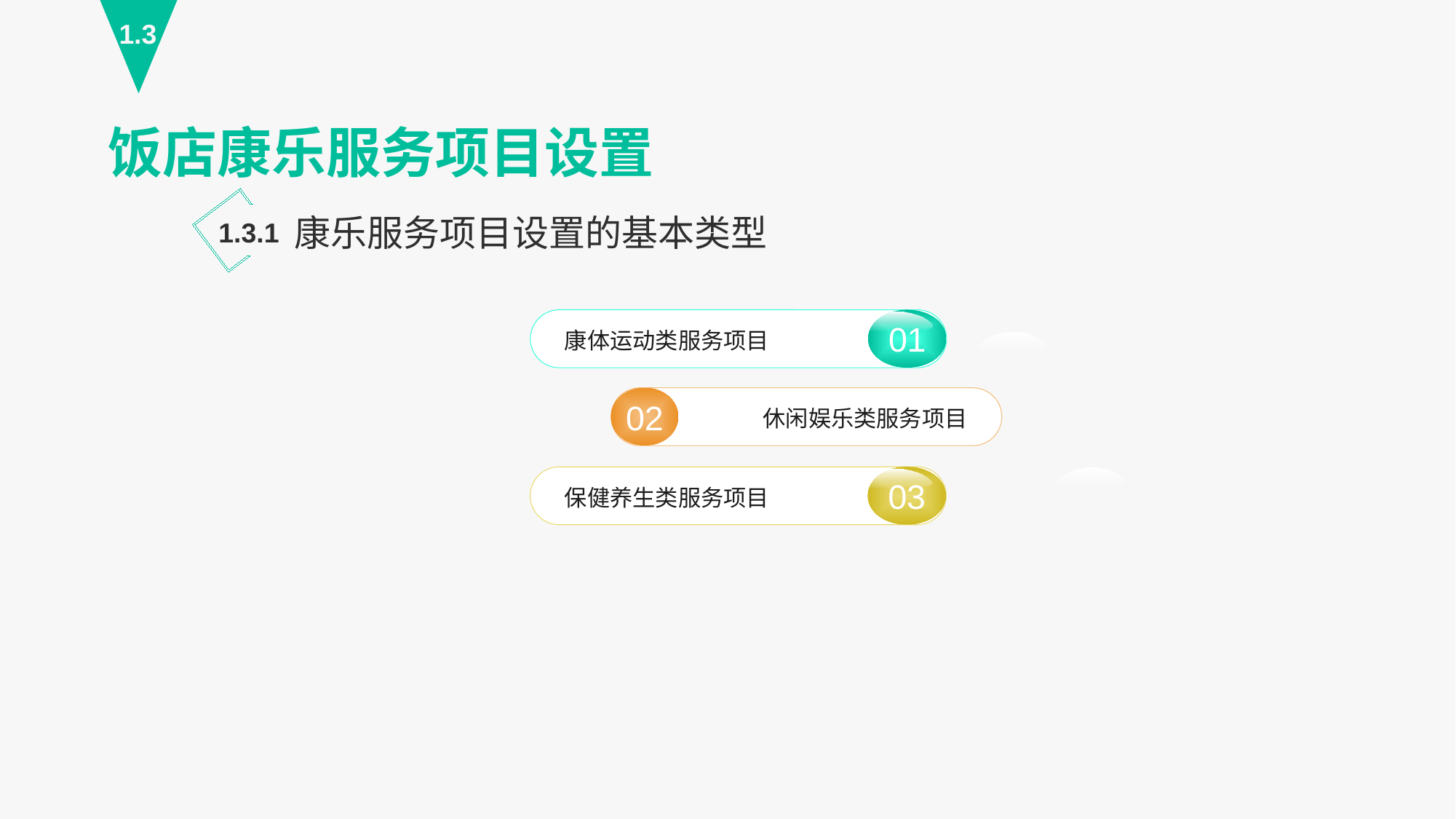

1.3
饭店康乐服务项目设置

康乐服务项目设置的基本类型
1.3.1

01
康体运动类服务项目

02
休闲娱乐类服务项目

03
保健养生类服务项目